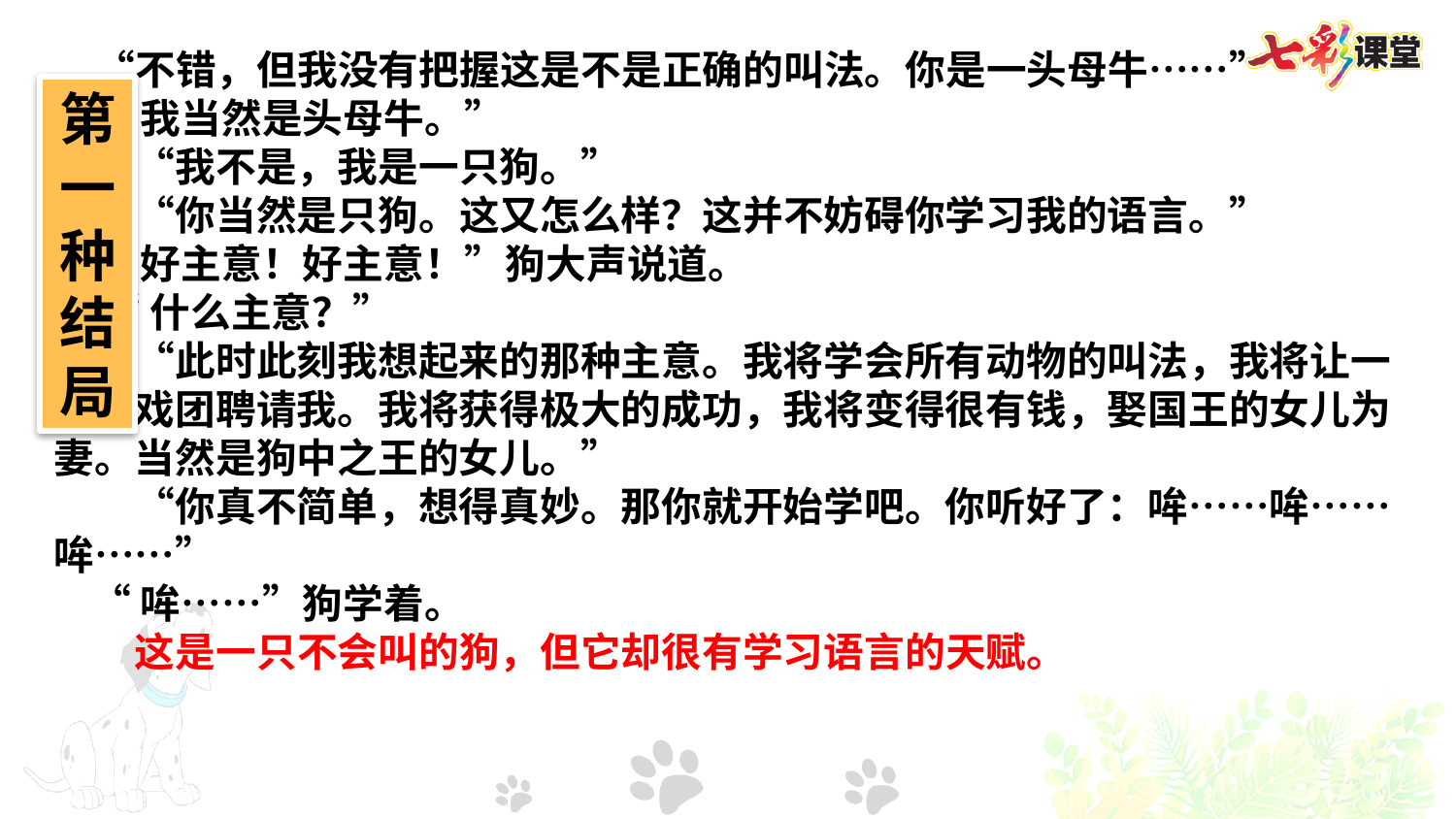

“不错，但我没有把握这是不是正确的叫法。你是一头母牛……”
    “我当然是头母牛。”
　　“我不是，我是一只狗。”
　　“你当然是只狗。这又怎么样？这并不妨碍你学习我的语言。”
    “好主意！好主意！”狗大声说道。
     “什么主意？”
　　“此时此刻我想起来的那种主意。我将学会所有动物的叫法，我将让一个马戏团聘请我。我将获得极大的成功，我将变得很有钱，娶国王的女儿为妻。当然是狗中之王的女儿。”
　　“你真不简单，想得真妙。那你就开始学吧。你听好了：哞……哞……哞……”
    “哞……”狗学着。
　　这是一只不会叫的狗，但它却很有学习语言的天赋。

第一种结局